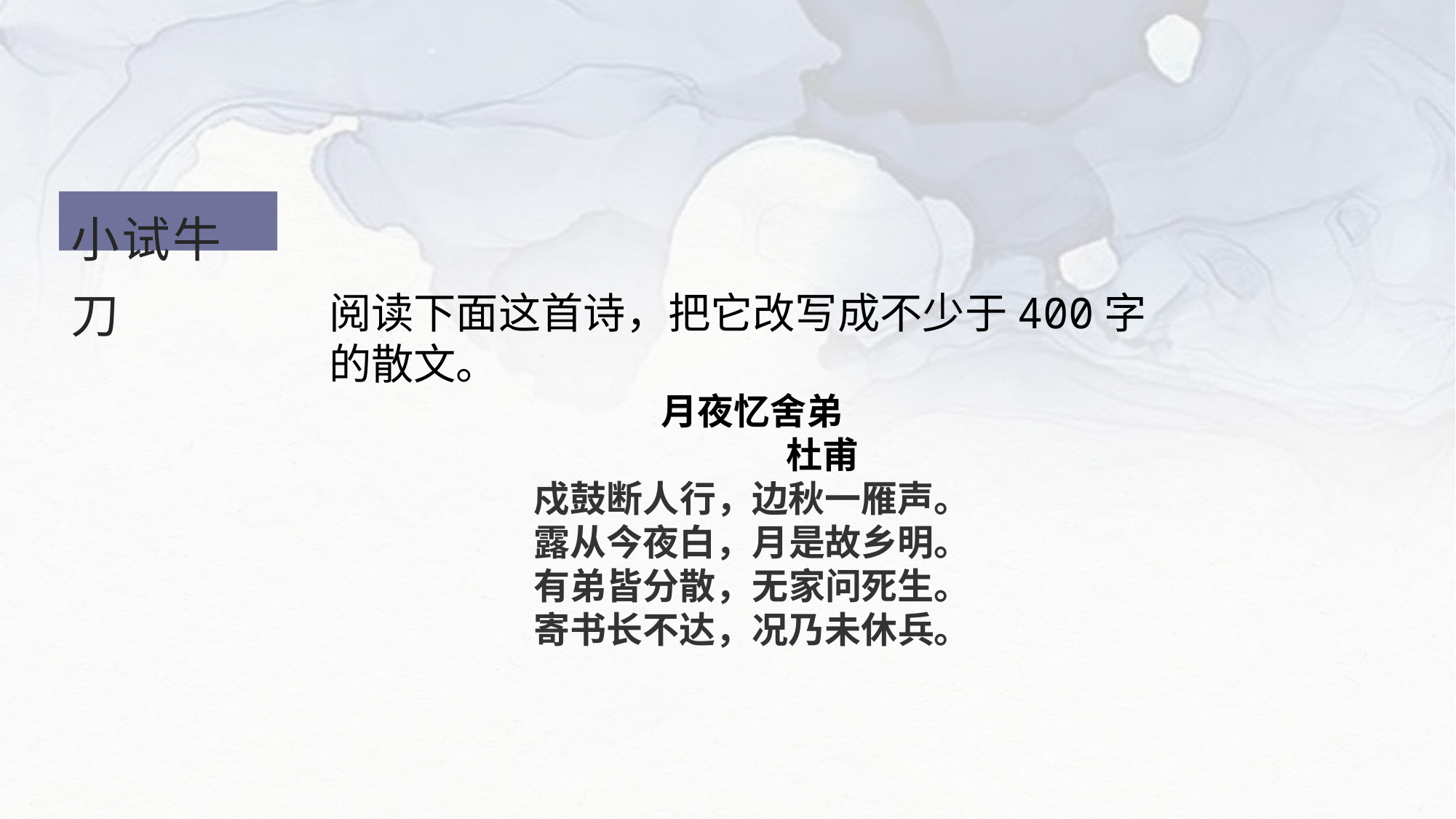

小试牛刀
阅读下面这首诗，把它改写成不少于400字的散文。
月夜忆舍弟
                杜甫
戍鼓断人行，边秋一雁声。
露从今夜白，月是故乡明。
有弟皆分散，无家问死生。
寄书长不达，况乃未休兵。